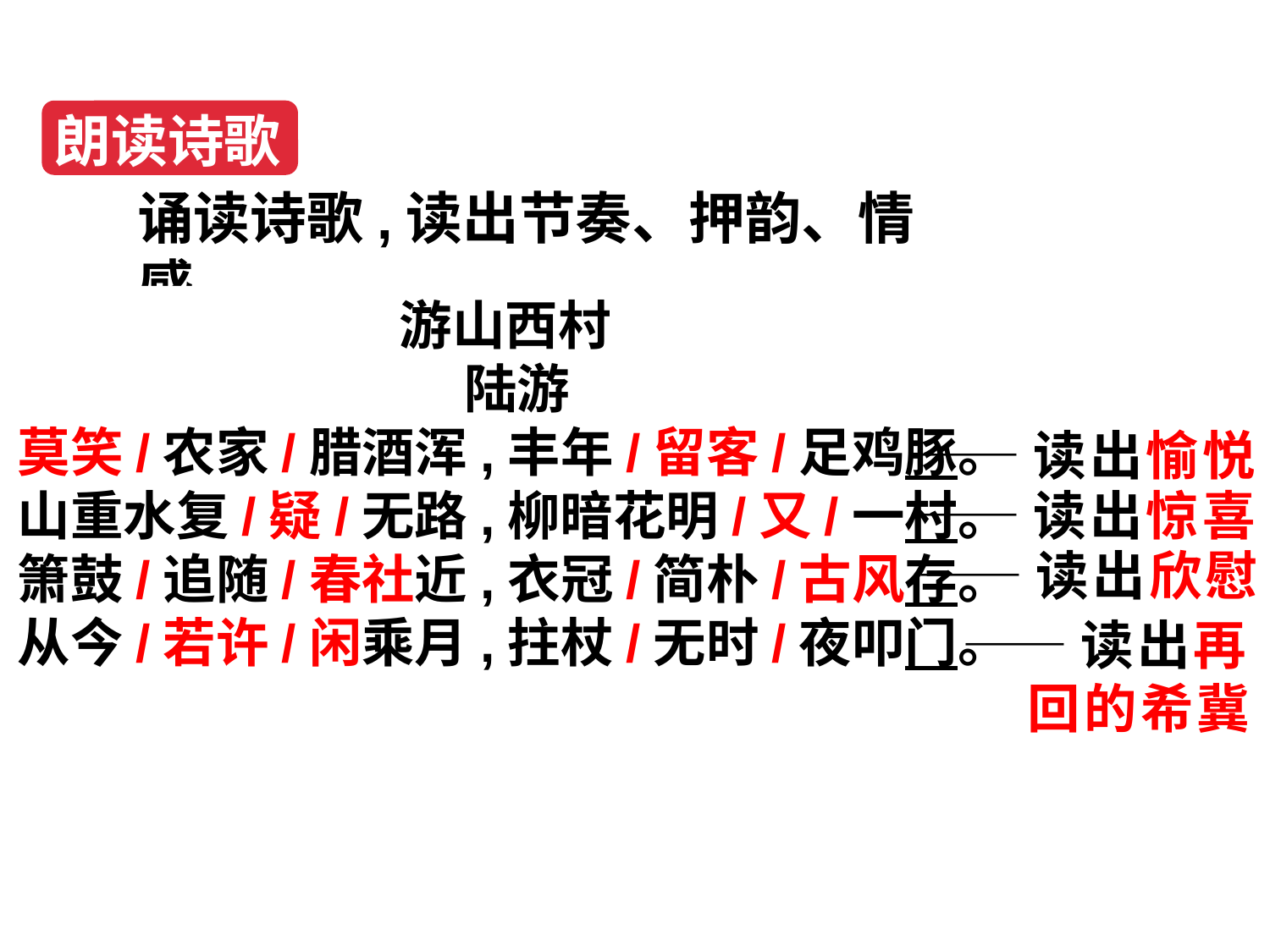

朗读诗歌
诵读诗歌,读出节奏、押韵、情感。
游山西村
陆游
莫笑/农家/腊酒浑,丰年/留客/足鸡豚。
山重水复/疑/无路,柳暗花明/又/一村。
箫鼓/追随/春社近,衣冠/简朴/古风存。
从今/若许/闲乘月,拄杖/无时/夜叩门。
——读出愉悦
——读出惊喜
——读出欣慰
——读出再回的希冀